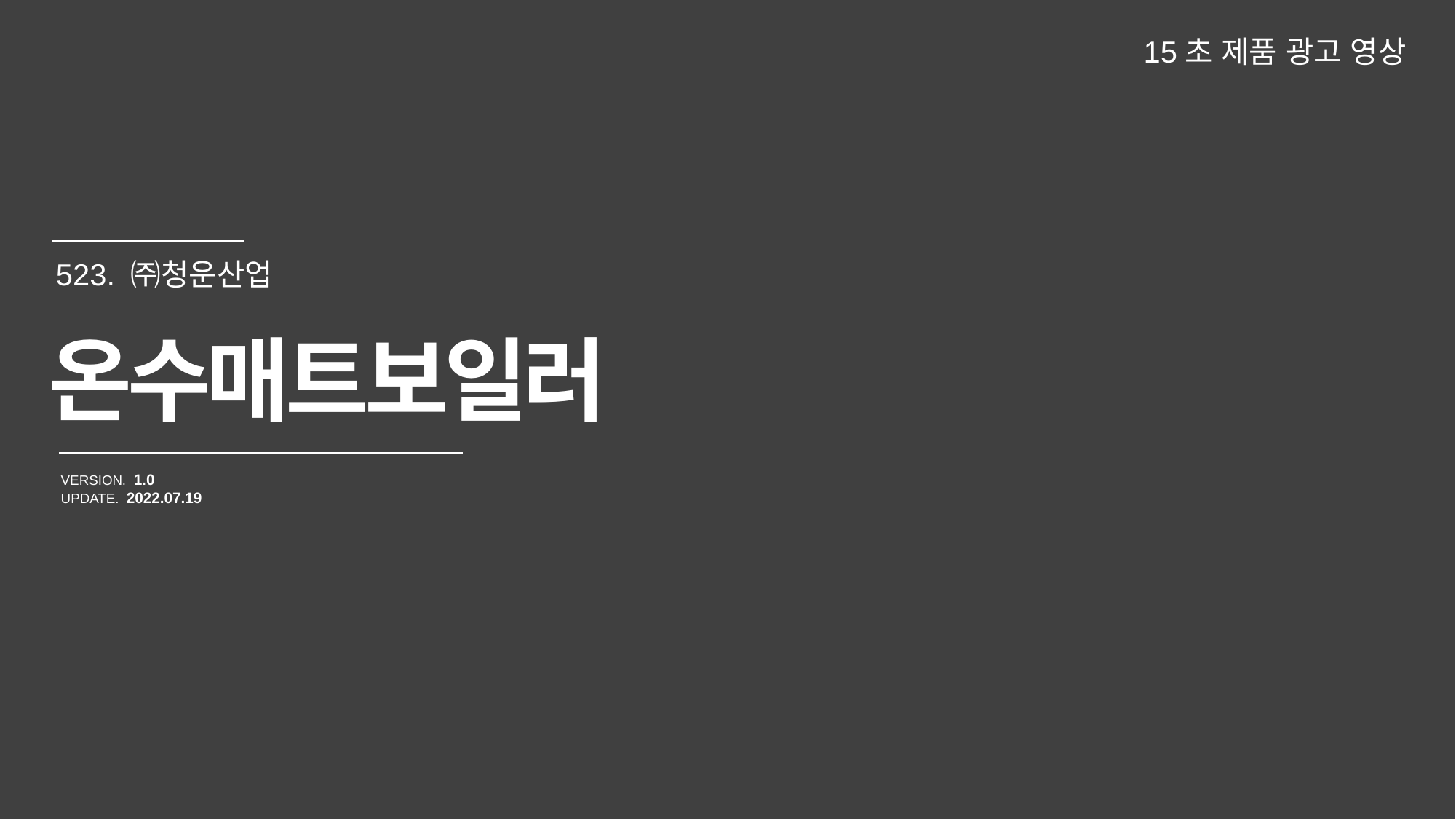

15초 제품 광고 영상
온수매트보일러
VERSION.  1.0
UPDATE.  2022.07.19

523. ㈜청운산업